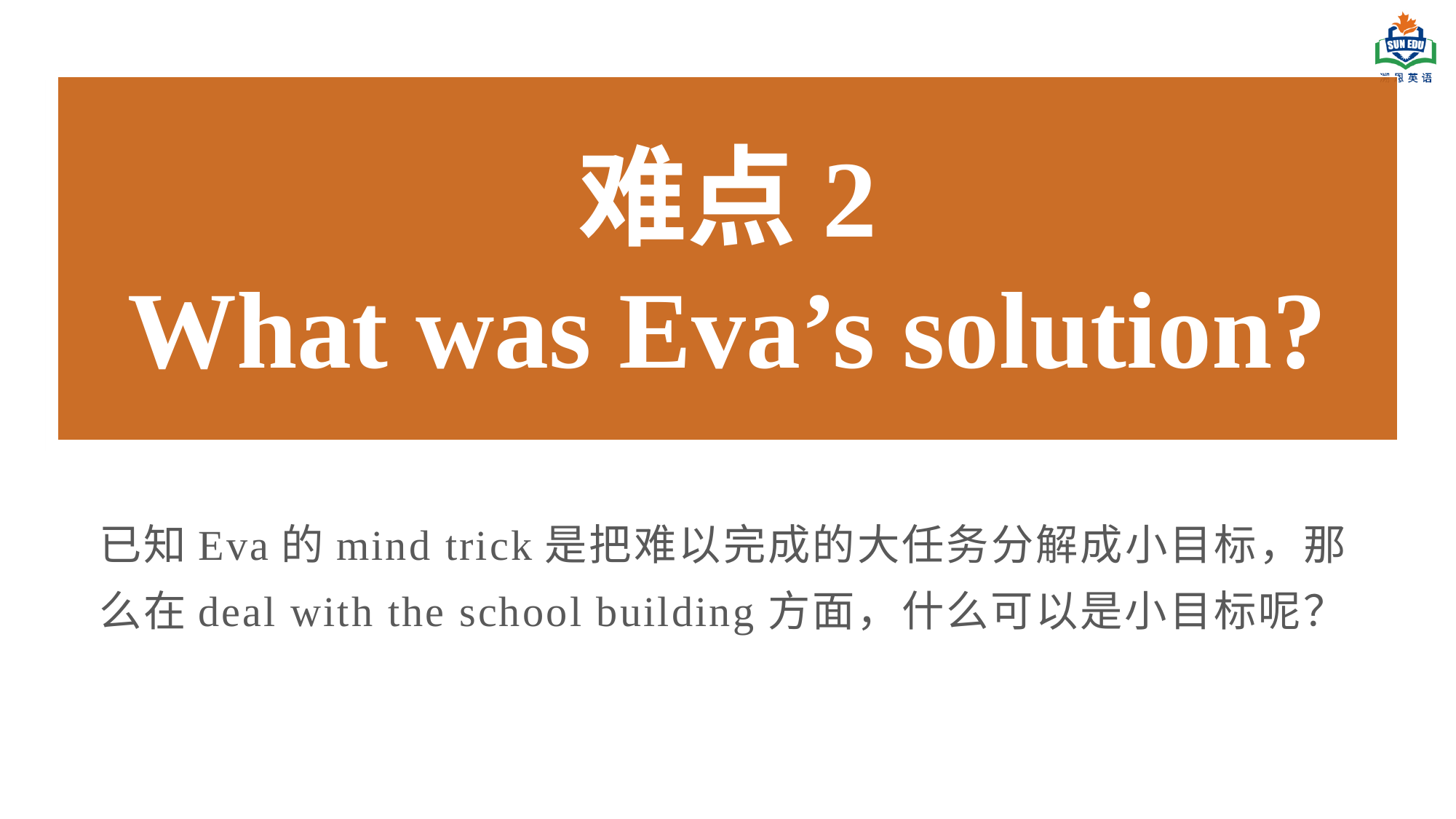

难点2
What was Eva’s solution?
已知Eva的mind trick是把难以完成的大任务分解成小目标，那么在deal with the school building方面，什么可以是小目标呢？